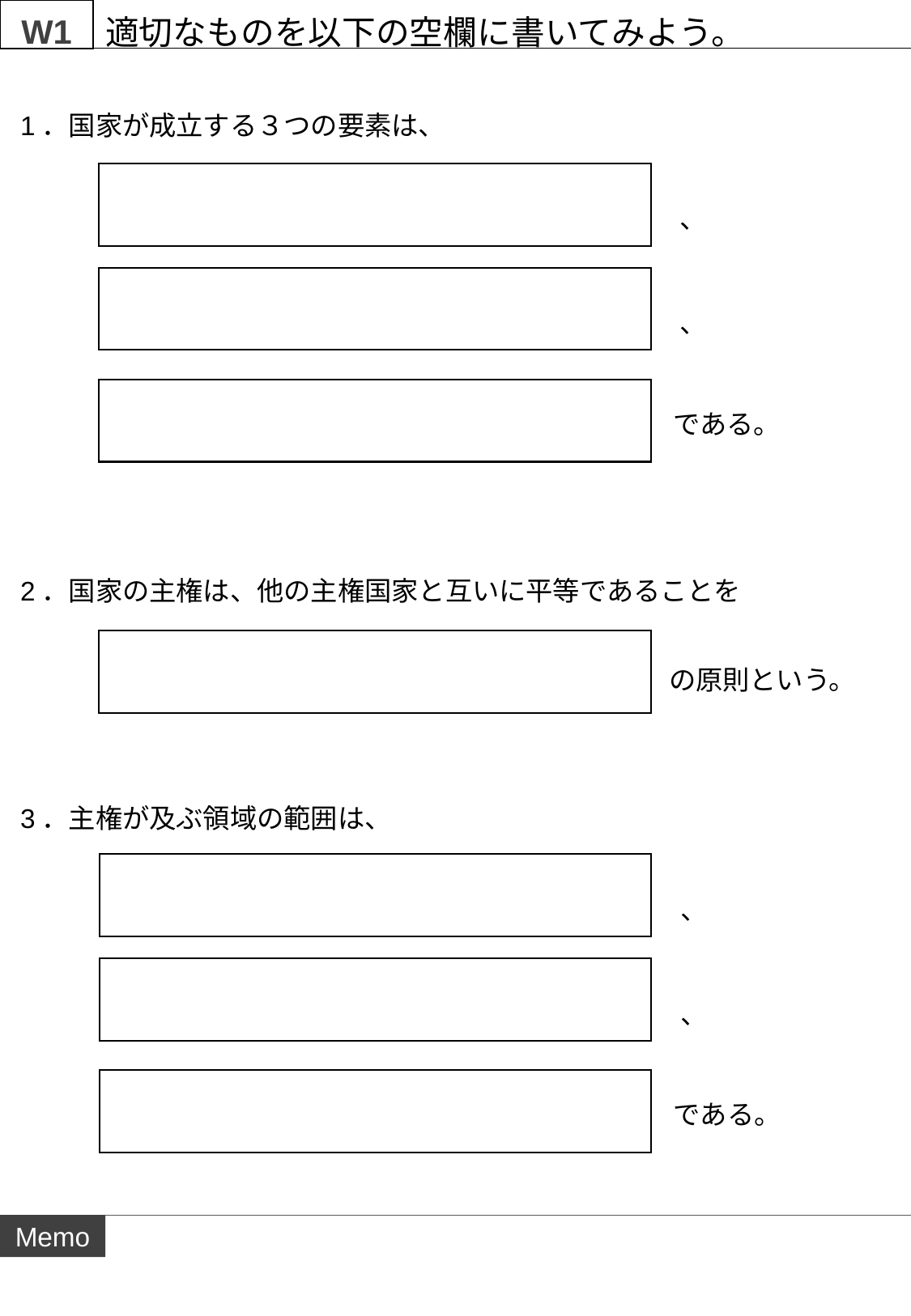

W1
適切なものを以下の空欄に書いてみよう。
1．国家が成立する３つの要素は、

、

、

である。
2．国家の主権は、他の主権国家と互いに平等であることを

の原則という。
3．主権が及ぶ領域の範囲は、

、

、

である。
Memo